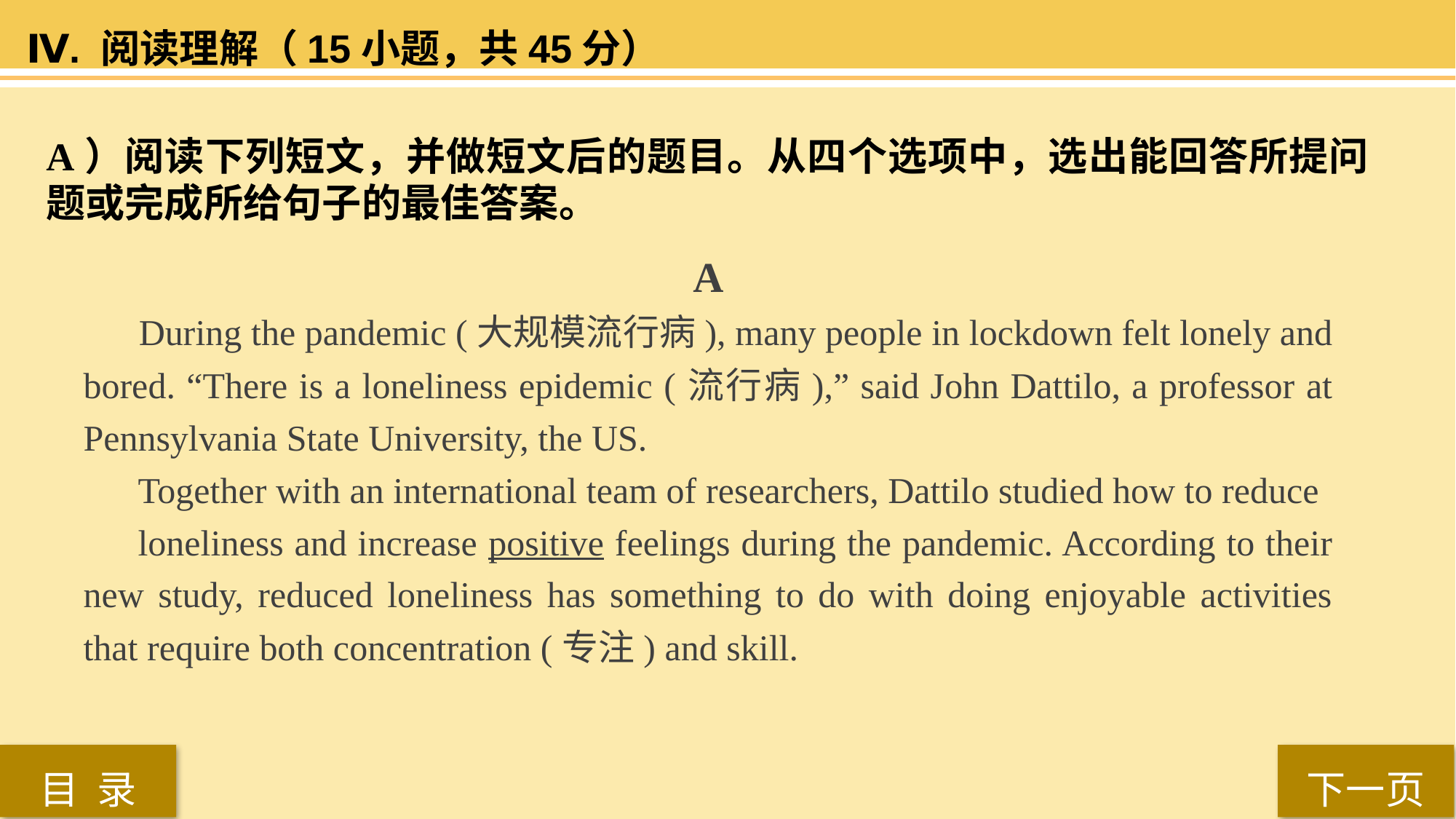

Ⅳ. 阅读理解（15小题，共45分）
A）阅读下列短文，并做短文后的题目。从四个选项中，选出能回答所提问题或完成所给句子的最佳答案。
                                                                   A
      During the pandemic (大规模流行病), many people in lockdown felt lonely and bored. “There is a loneliness epidemic (流行病),” said John Dattilo, a professor at Pennsylvania State University, the US.
Together with an international team of researchers, Dattilo studied how to reduce
loneliness and increase positive feelings during the pandemic. According to their new study, reduced loneliness has something to do with doing enjoyable activities that require both concentration (专注) and skill.